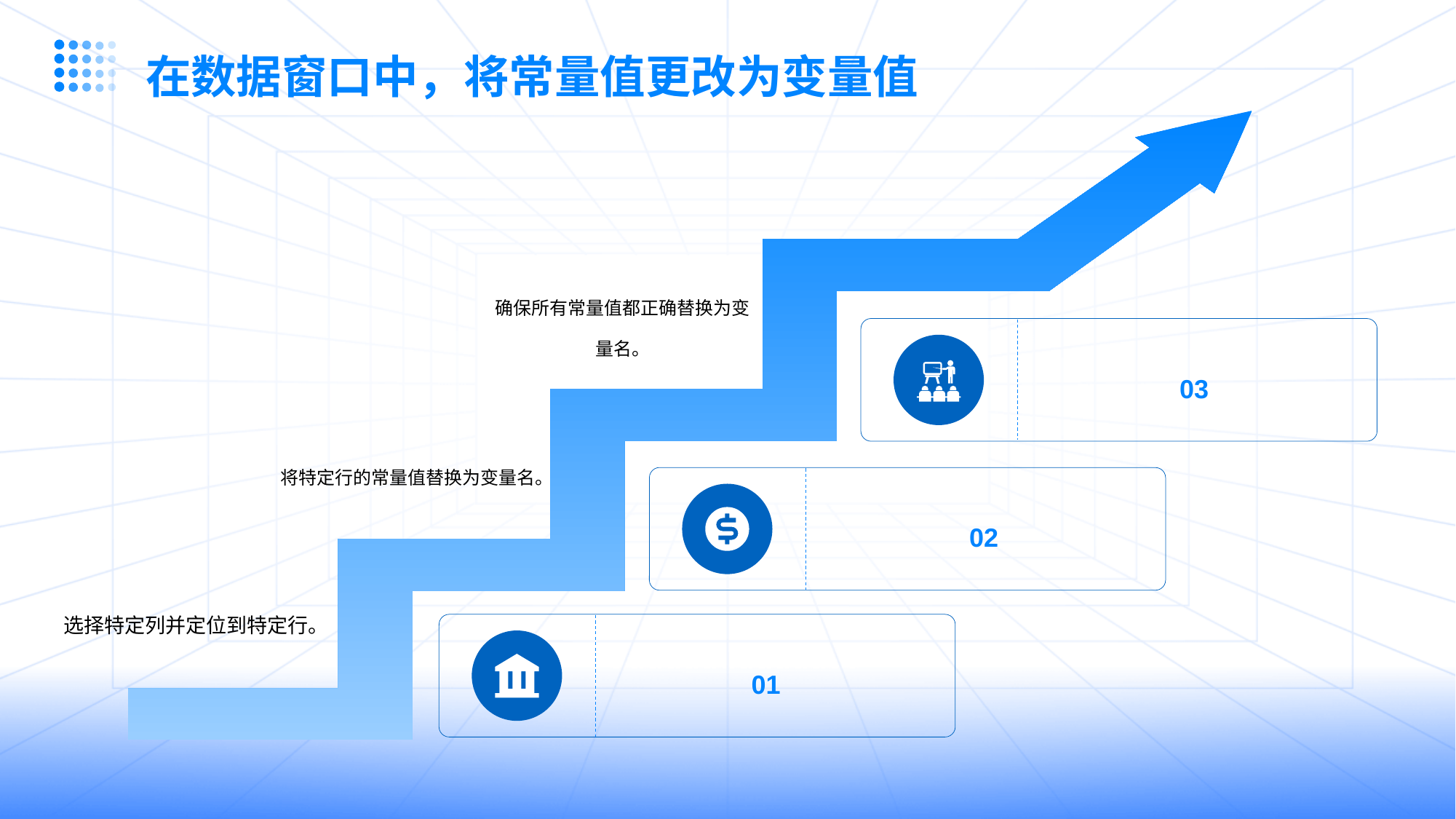

在数据窗口中，将常量值更改为变量值

确保所有常量值都正确替换为变量名。

03

将特定行的常量值替换为变量名。

02

选择特定列并定位到特定行。

01